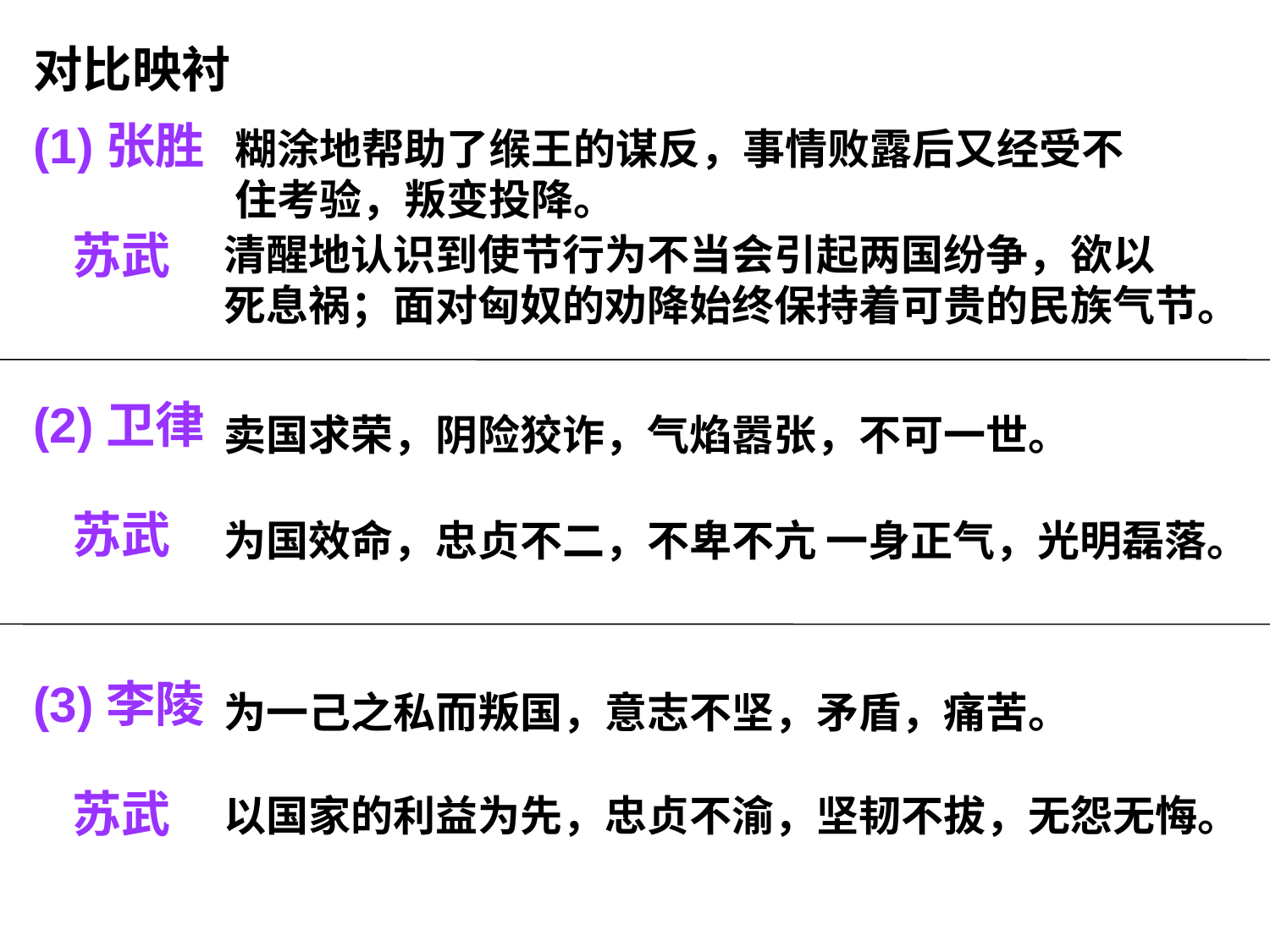

对比映衬

(1)张胜

   苏武

(2)卫律

   苏武

(3)李陵

   苏武
糊涂地帮助了缑王的谋反，事情败露后又经受不
住考验，叛变投降。
清醒地认识到使节行为不当会引起两国纷争，欲以
死息祸；面对匈奴的劝降始终保持着可贵的民族气节。

卖国求荣，阴险狡诈，气焰嚣张，不可一世。
为国效命，忠贞不二，不卑不亢 一身正气，光明磊落。

为一己之私而叛国，意志不坚，矛盾，痛苦。
以国家的利益为先，忠贞不渝，坚韧不拔，无怨无悔。